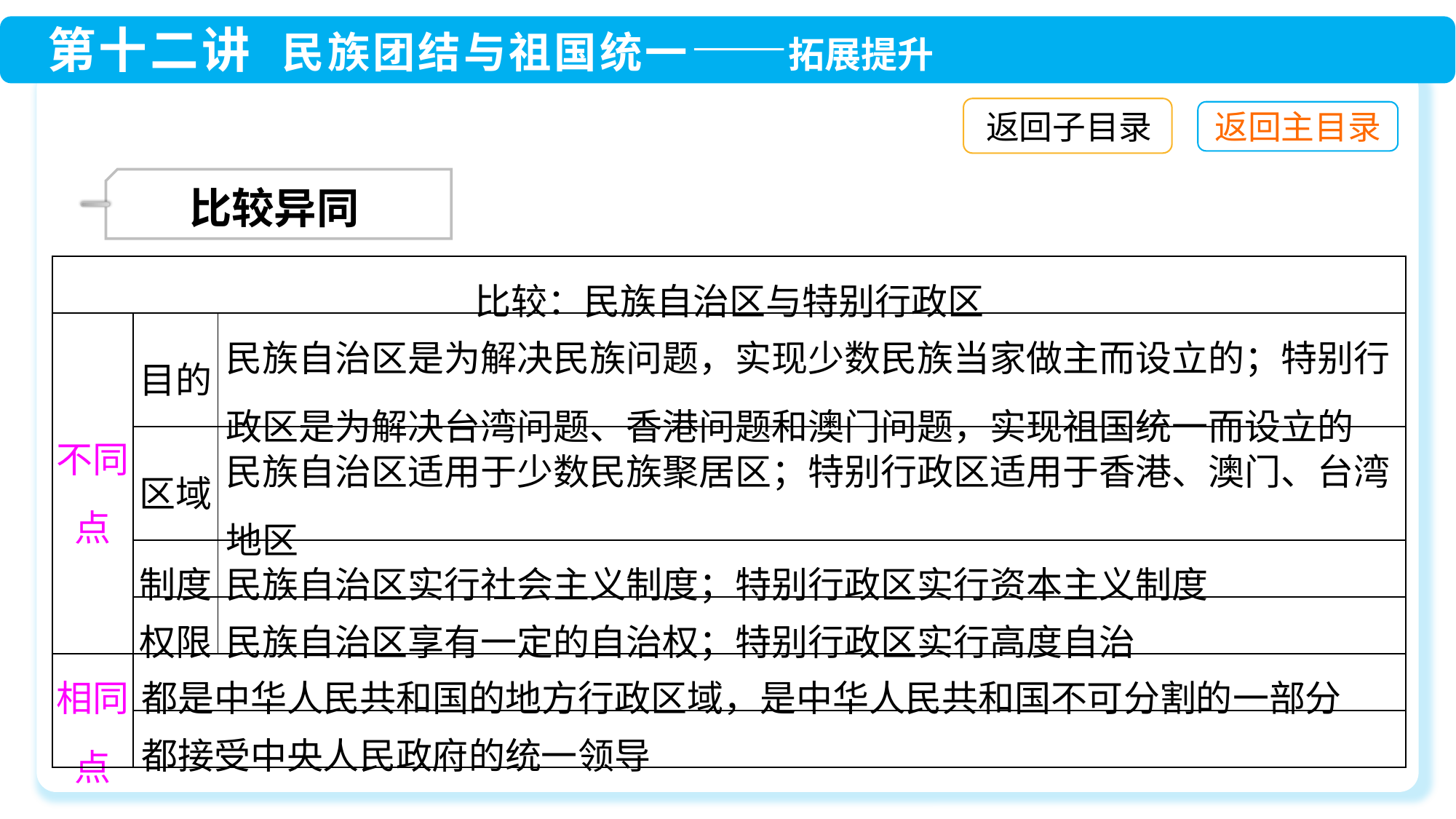

返回子目录
 比较异同

| 比较：民族自治区与特别行政区 |  |  |
| --- | --- | --- |
| 不同点 | 目的 | 民族自治区是为解决民族问题，实现少数民族当家做主而设立的；特别行政区是为解决台湾问题、香港问题和澳门问题，实现祖国统一而设立的 |
|  | 区域 | 民族自治区适用于少数民族聚居区；特别行政区适用于香港、澳门、台湾地区 |
|  | 制度 | 民族自治区实行社会主义制度；特别行政区实行资本主义制度 |
|  | 权限 | 民族自治区享有一定的自治权；特别行政区实行高度自治 |
| 相同点 | 都是中华人民共和国的地方行政区域，是中华人民共和国不可分割的一部分 |  |
|  | 都接受中央人民政府的统一领导 |  |